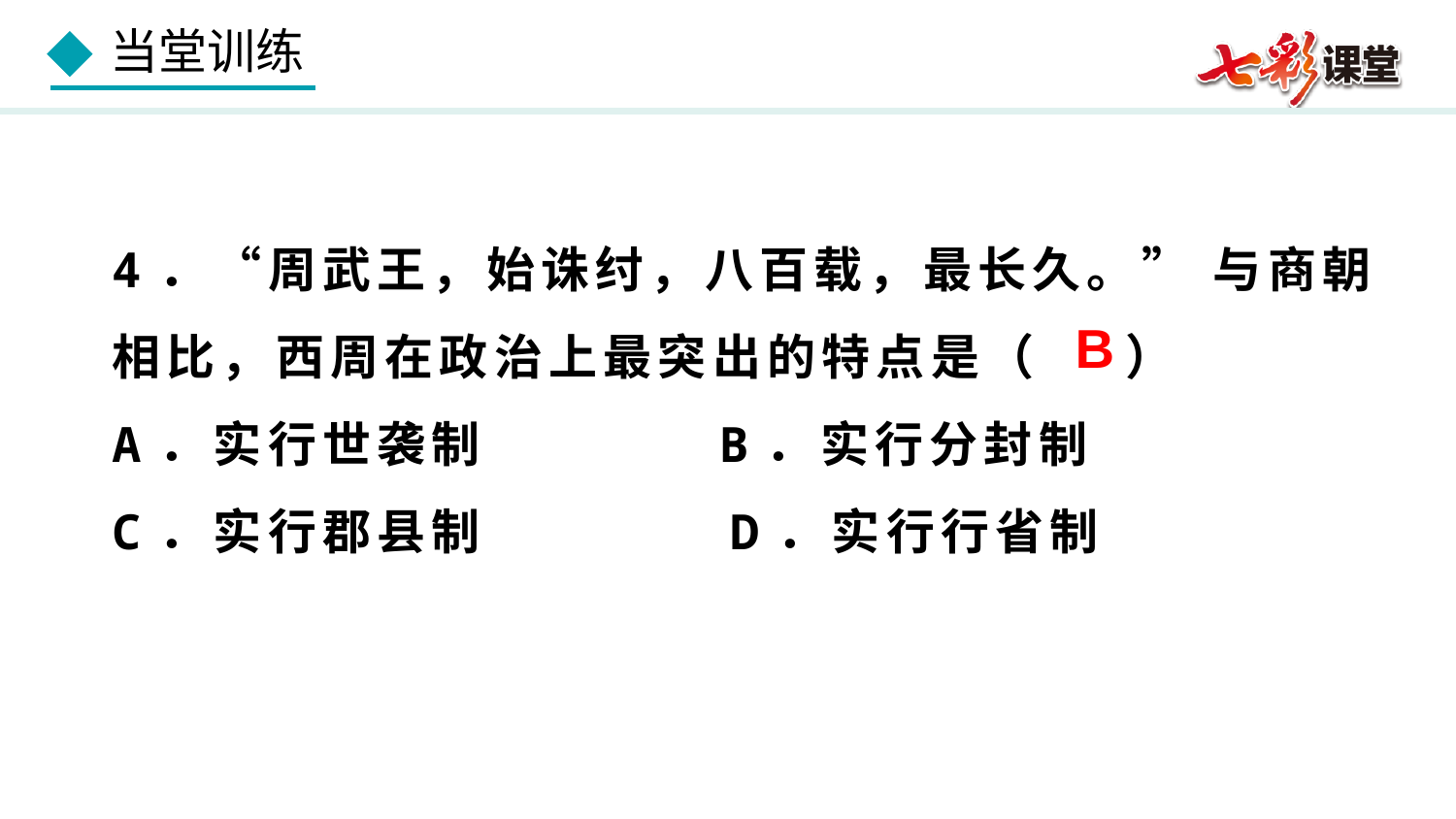

4．“周武王，始诛纣，八百载，最长久。” 与商朝相比，西周在政治上最突出的特点是（     ）
A．实行世袭制             B．实行分封制
C．实行郡县制	          D．实行行省制
B